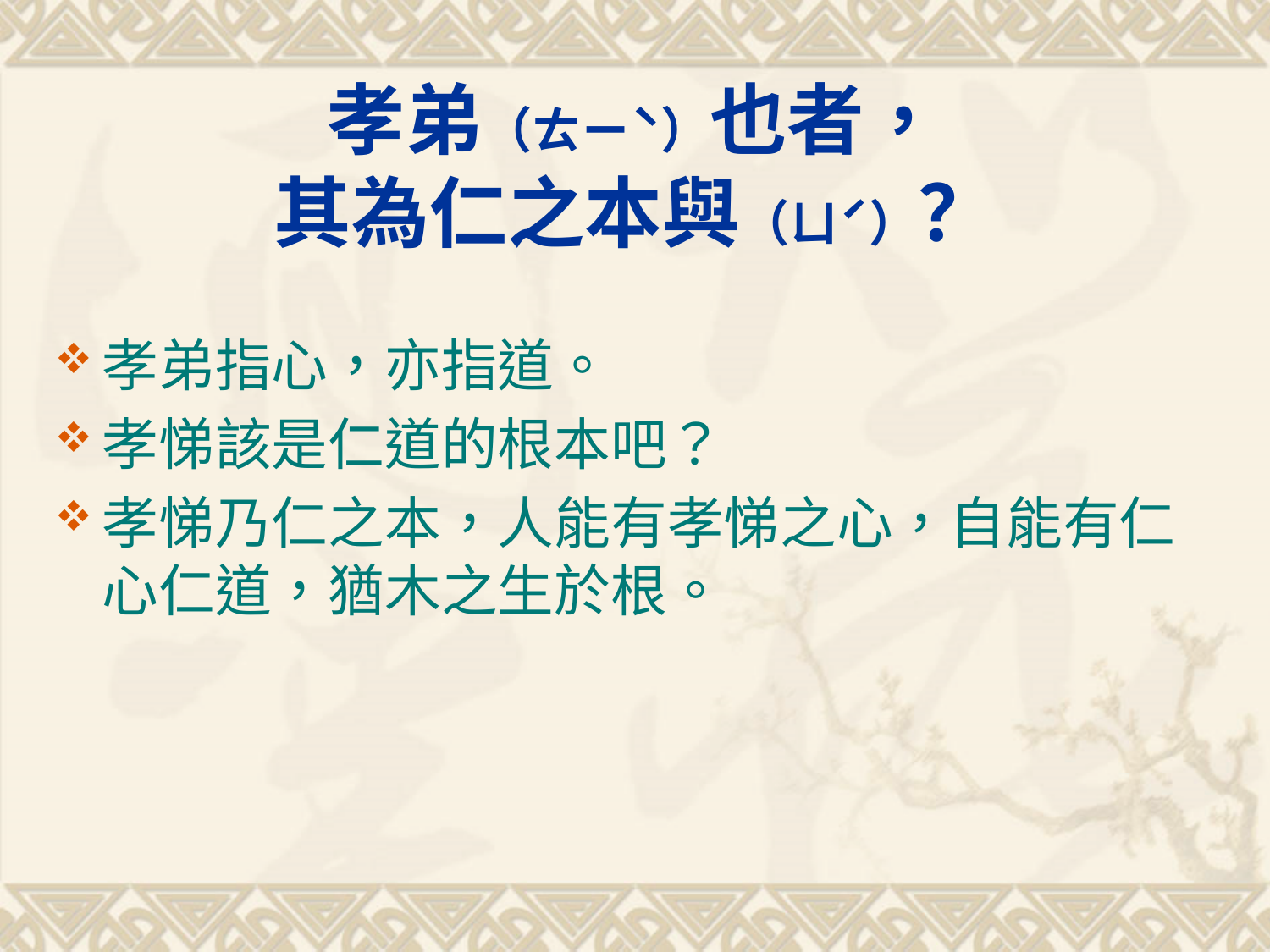

# 孝弟（ㄊㄧˋ）也者， 其為仁之本與（ㄩˊ）？
孝弟指心，亦指道。
孝悌該是仁道的根本吧？
孝悌乃仁之本，人能有孝悌之心，自能有仁心仁道，猶木之生於根。